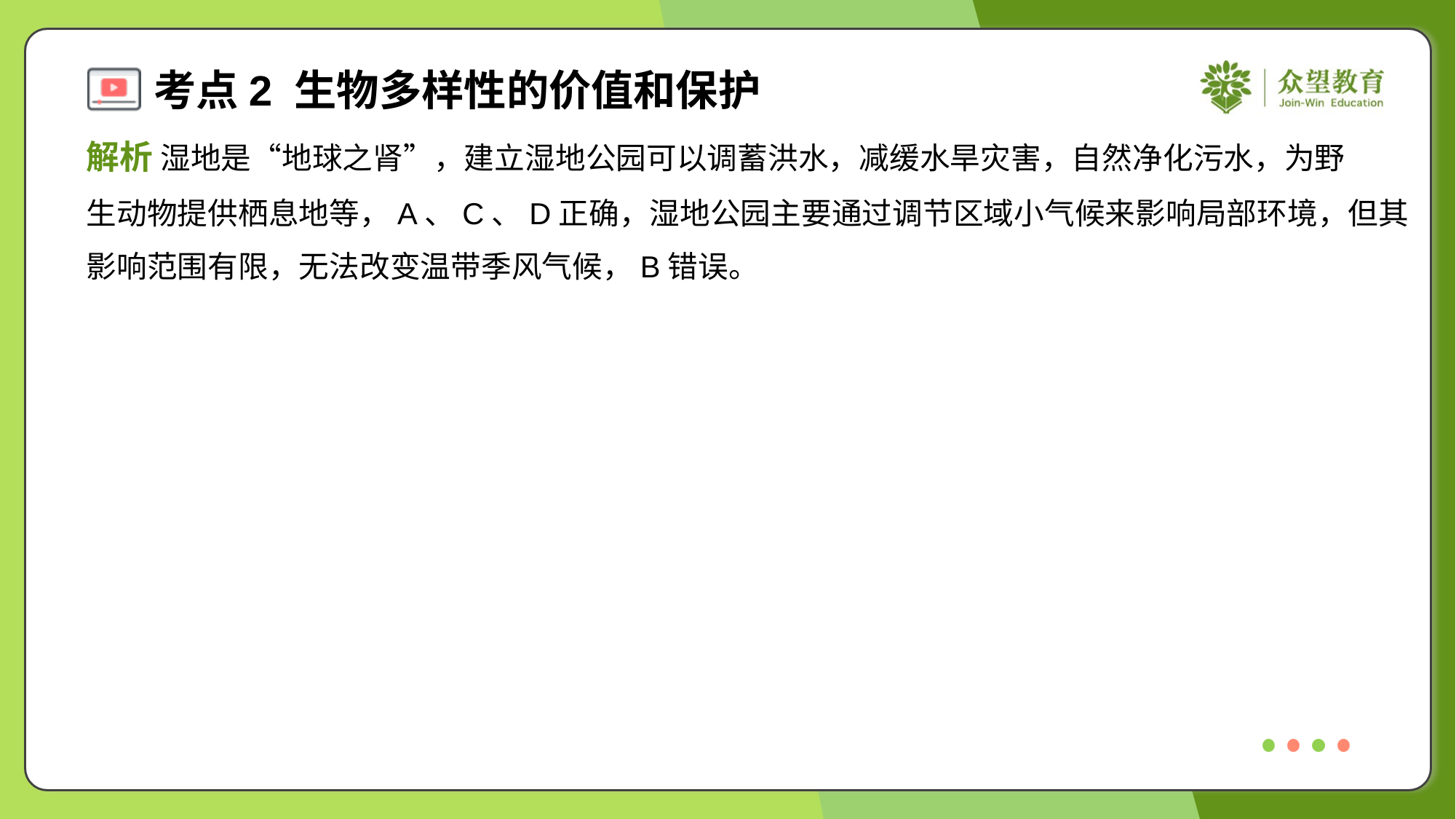

解析 湿地是“地球之肾”，建立湿地公园可以调蓄洪水，减缓水旱灾害，自然净化污水，为野
生动物提供栖息地等，A、C、D正确，湿地公园主要通过调节区域小气候来影响局部环境，但其
影响范围有限，无法改变温带季风气候，B错误。